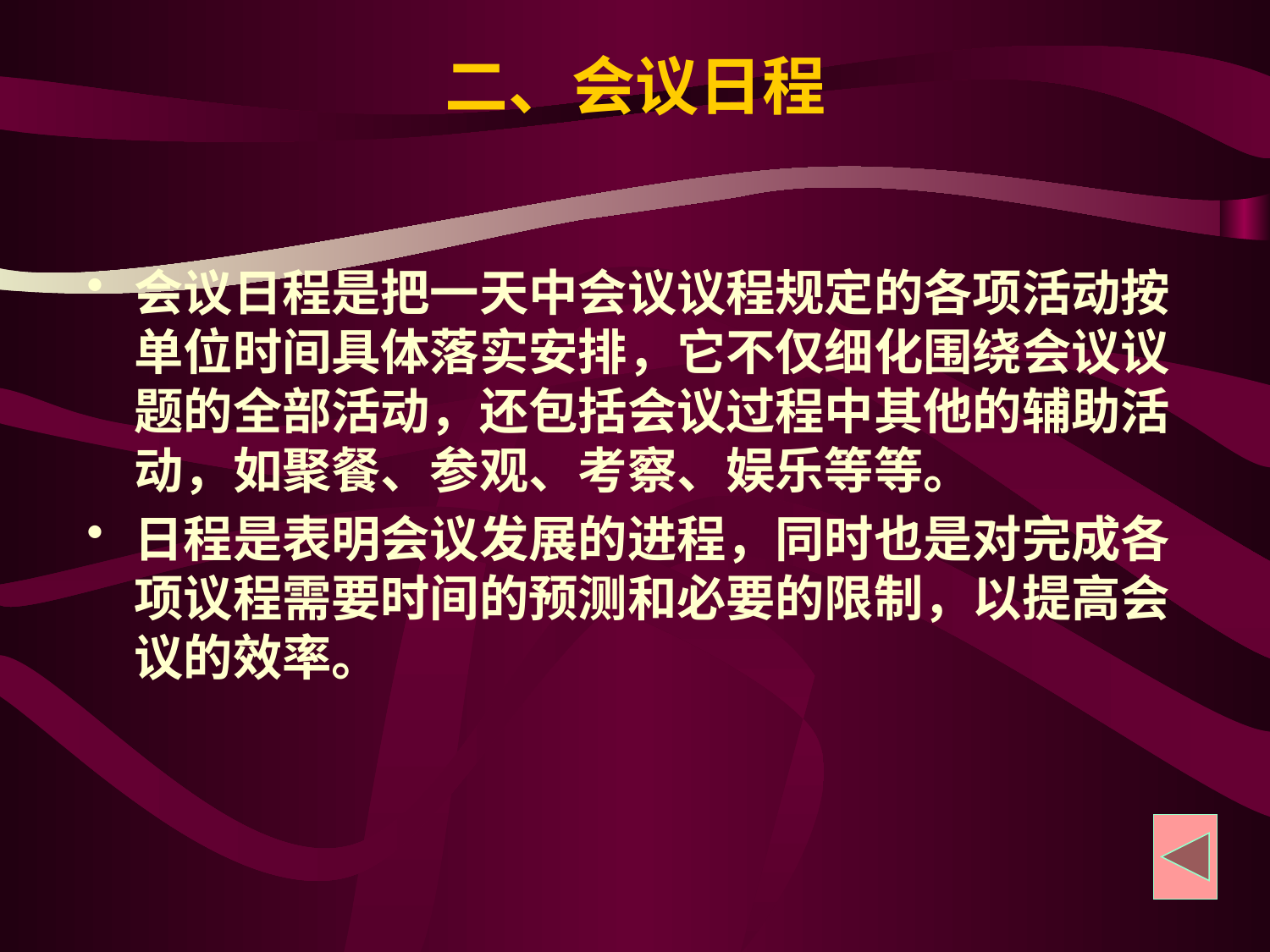

# 二、会议日程

会议日程是把一天中会议议程规定的各项活动按单位时间具体落实安排，它不仅细化围绕会议议题的全部活动，还包括会议过程中其他的辅助活动，如聚餐、参观、考察、娱乐等等。
日程是表明会议发展的进程，同时也是对完成各项议程需要时间的预测和必要的限制，以提高会议的效率。